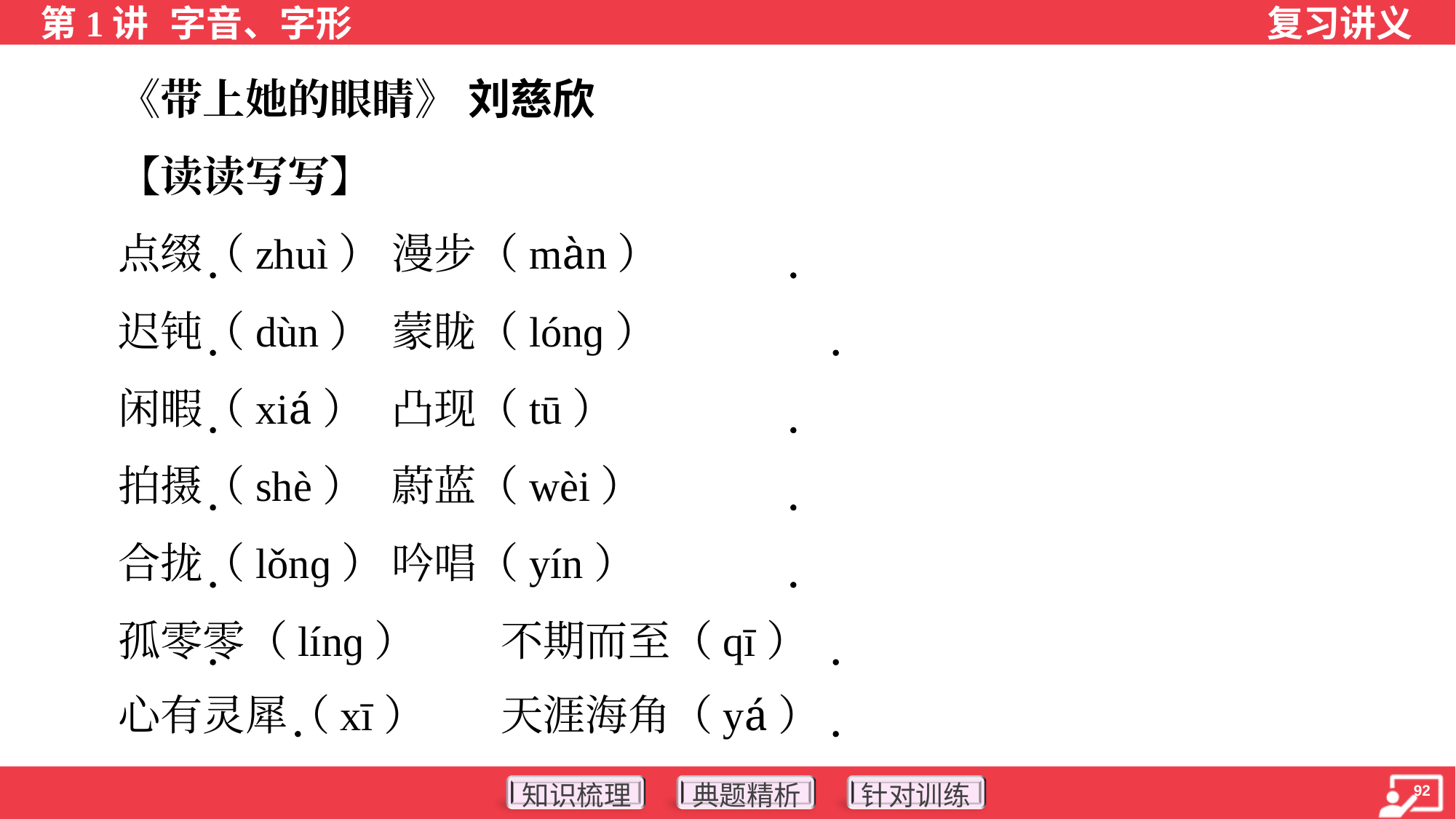

《带上她的眼睛》 刘慈欣
    【读读写写】
    点缀（zhuì）	漫步（màn）
    迟钝（dùn）	蒙眬（lónɡ）
    闲暇（xiá）	凸现（tū）
    拍摄（shè）	蔚蓝（wèi）
    合拢（lǒnɡ）	吟唱（yín）
    孤零零（línɡ）	不期而至（qī）
    心有灵犀（xī）	天涯海角（yá）